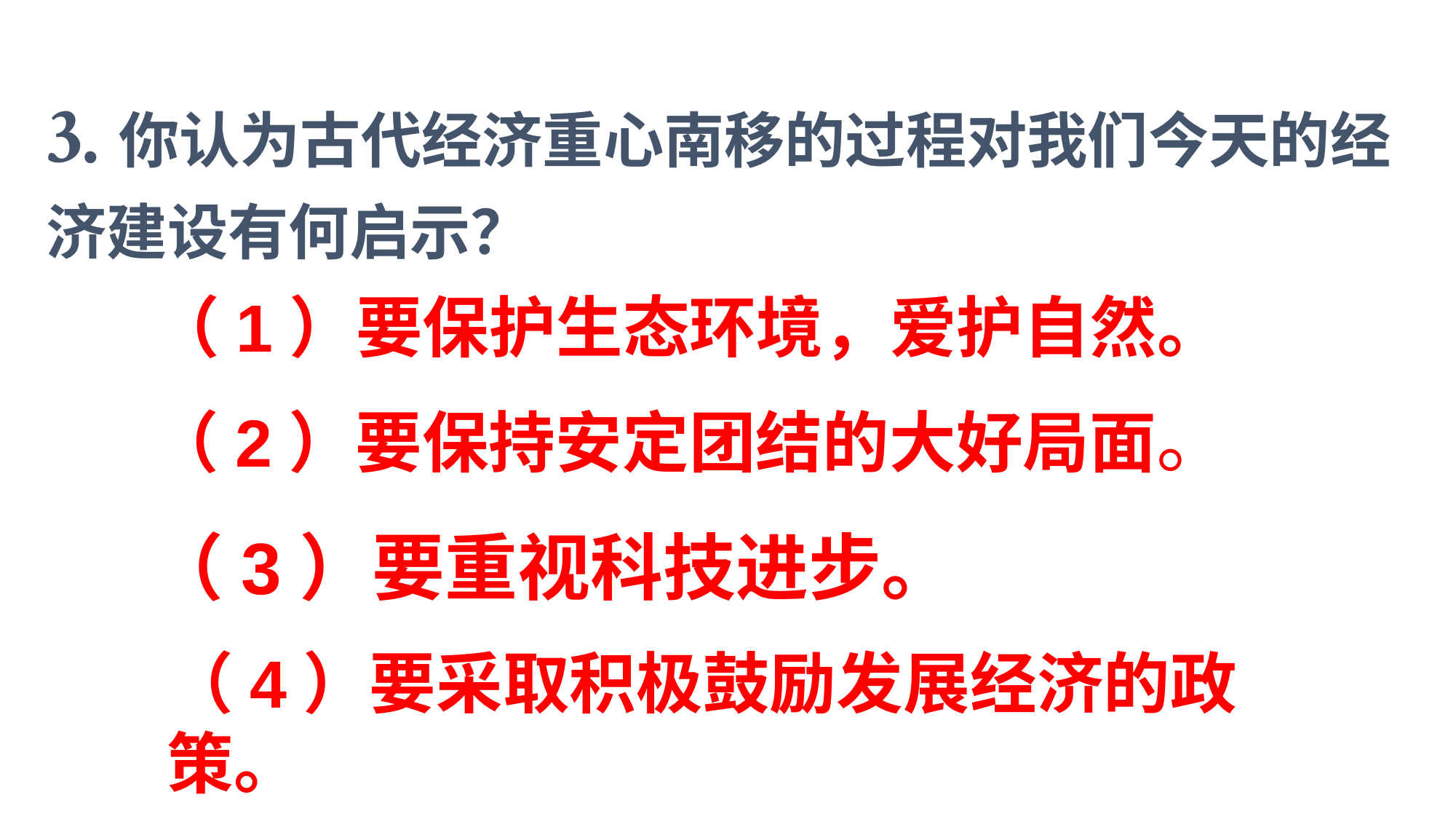

3.你认为古代经济重心南移的过程对我们今天的经济建设有何启示？
（1）要保护生态环境，爱护自然。

（2）要保持安定团结的大好局面。
（3）要重视科技进步。
（4）要采取积极鼓励发展经济的政策。